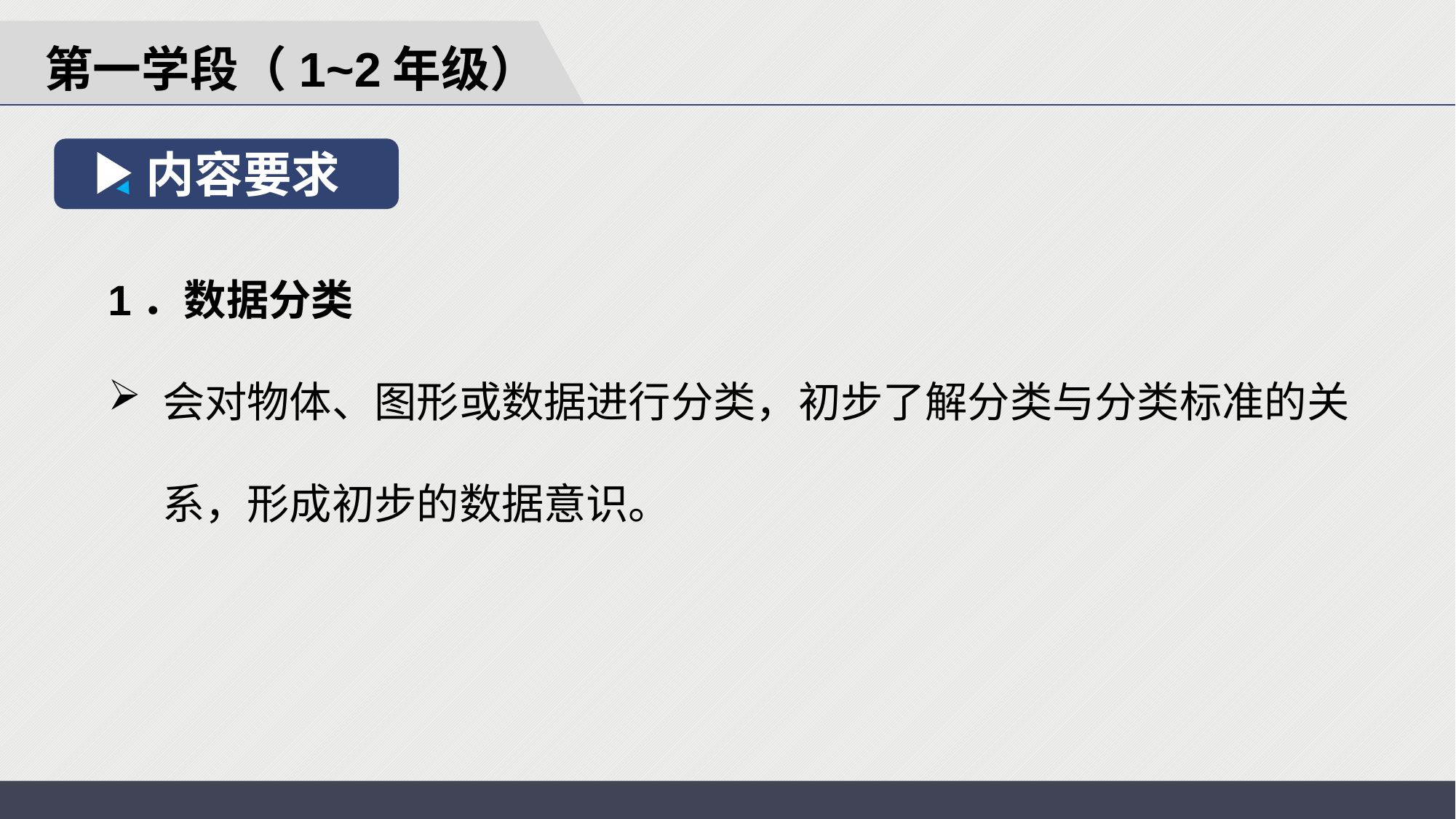

第一学段（1~2年级）
内容要求

1．数据分类
会对物体、图形或数据进行分类，初步了解分类与分类标准的关系，形成初步的数据意识。